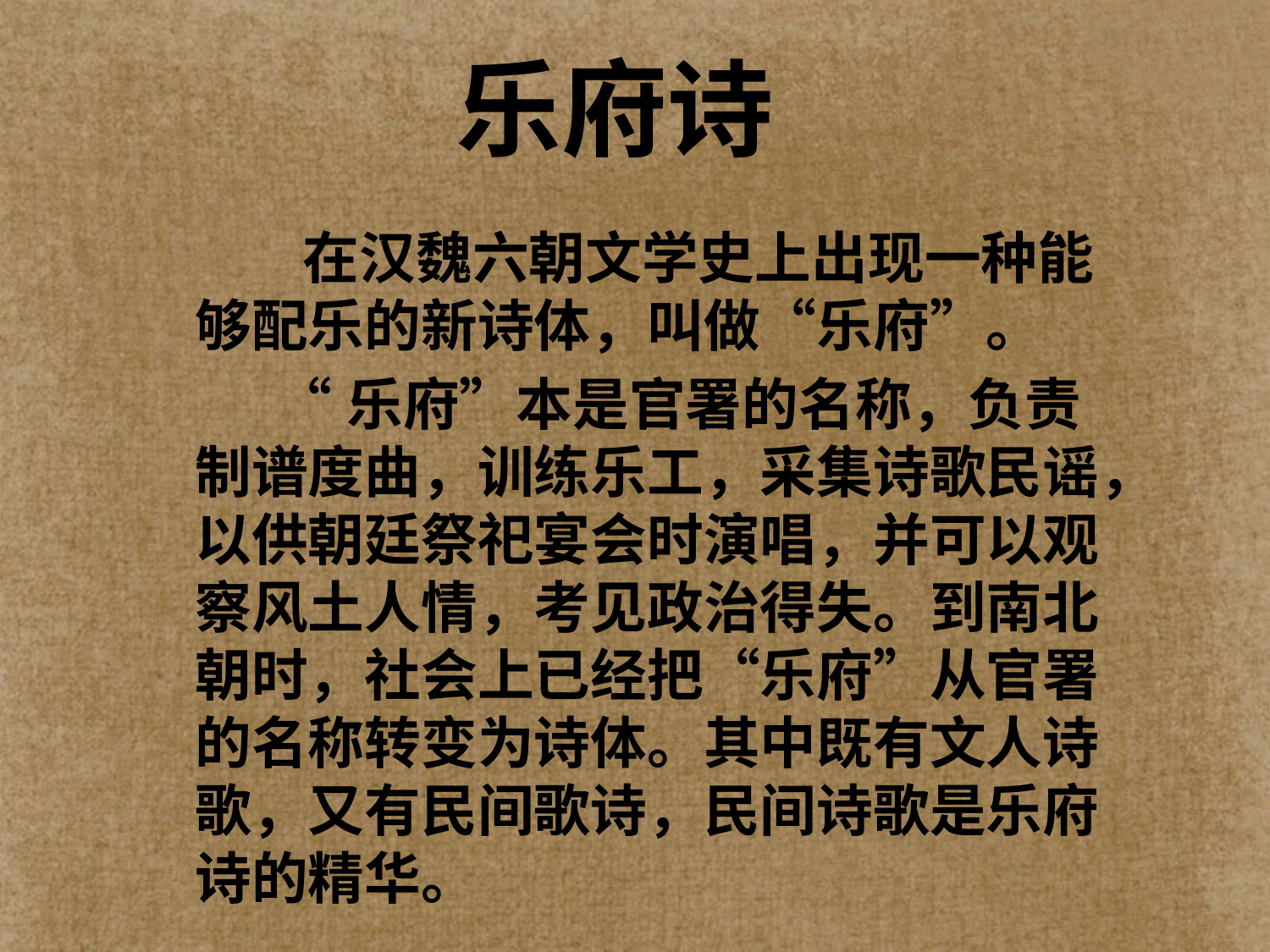

乐府诗
           在汉魏六朝文学史上出现一种能够配乐的新诗体，叫做“乐府”。
          “乐府”本是官署的名称，负责制谱度曲，训练乐工，采集诗歌民谣，以供朝廷祭祀宴会时演唱，并可以观察风土人情，考见政治得失。到南北朝时，社会上已经把“乐府”从官署的名称转变为诗体。其中既有文人诗歌，又有民间歌诗，民间诗歌是乐府诗的精华。